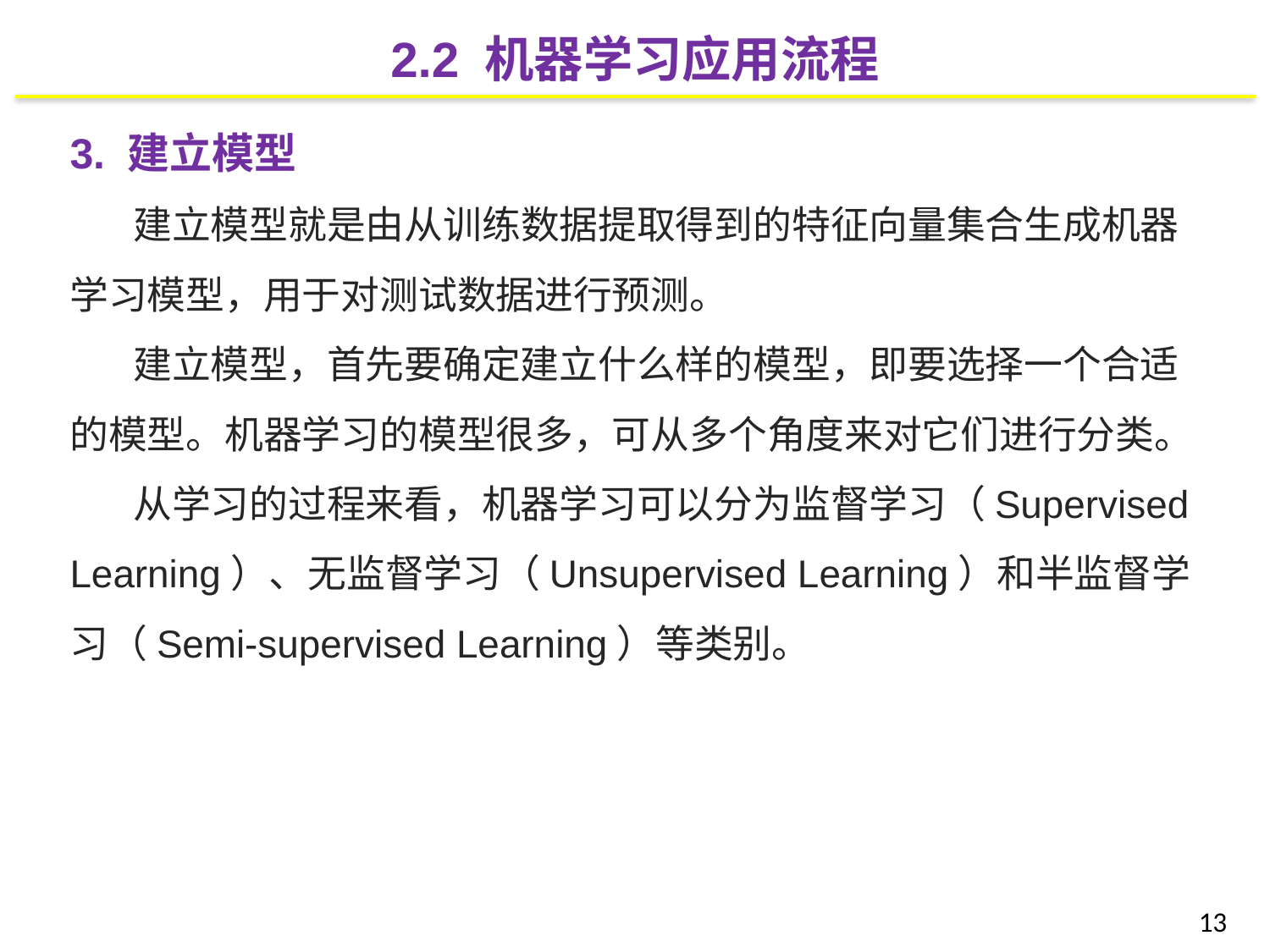

2.2 机器学习应用流程
3. 建立模型
建立模型就是由从训练数据提取得到的特征向量集合生成机器学习模型，用于对测试数据进行预测。
建立模型，首先要确定建立什么样的模型，即要选择一个合适的模型。机器学习的模型很多，可从多个角度来对它们进行分类。
从学习的过程来看，机器学习可以分为监督学习（Supervised Learning）、无监督学习（Unsupervised Learning）和半监督学习（Semi-supervised Learning）等类别。
13